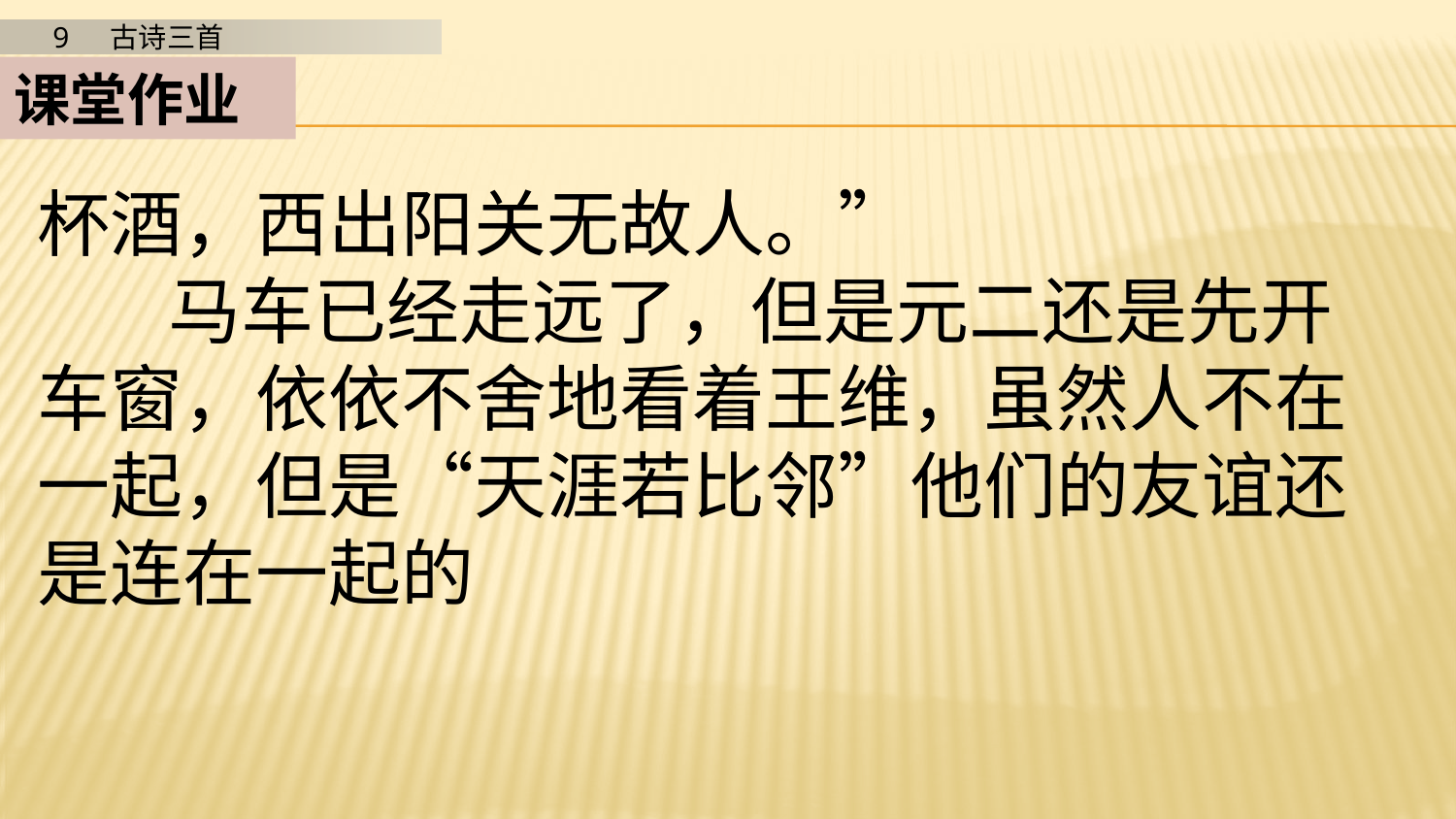

课堂作业
杯酒，西出阳关无故人。”
       马车已经走远了，但是元二还是先开车窗，依依不舍地看着王维，虽然人不在一起，但是“天涯若比邻”他们的友谊还是连在一起的